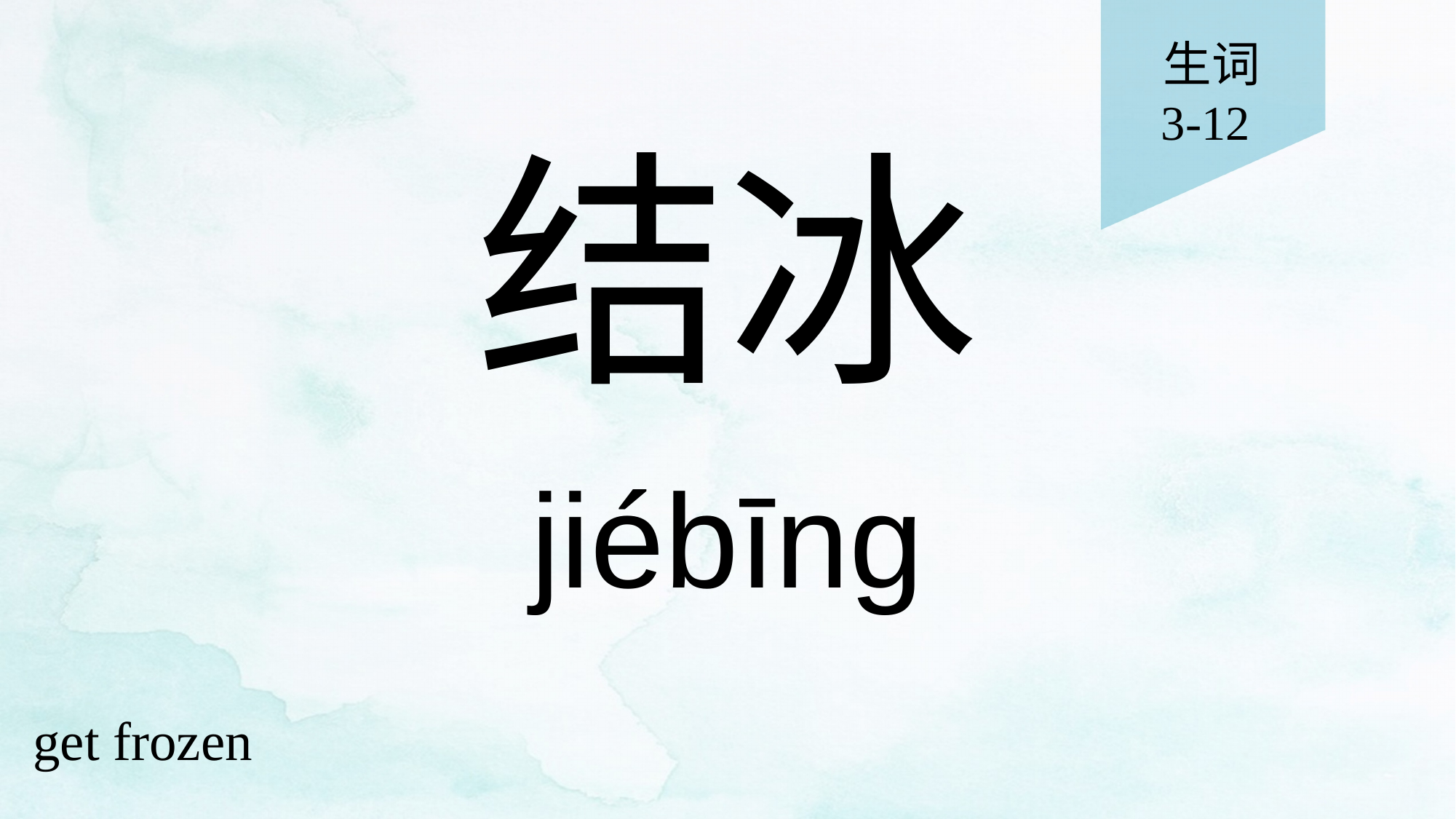

生词
3-12
# 结冰
jiébīng
get frozen